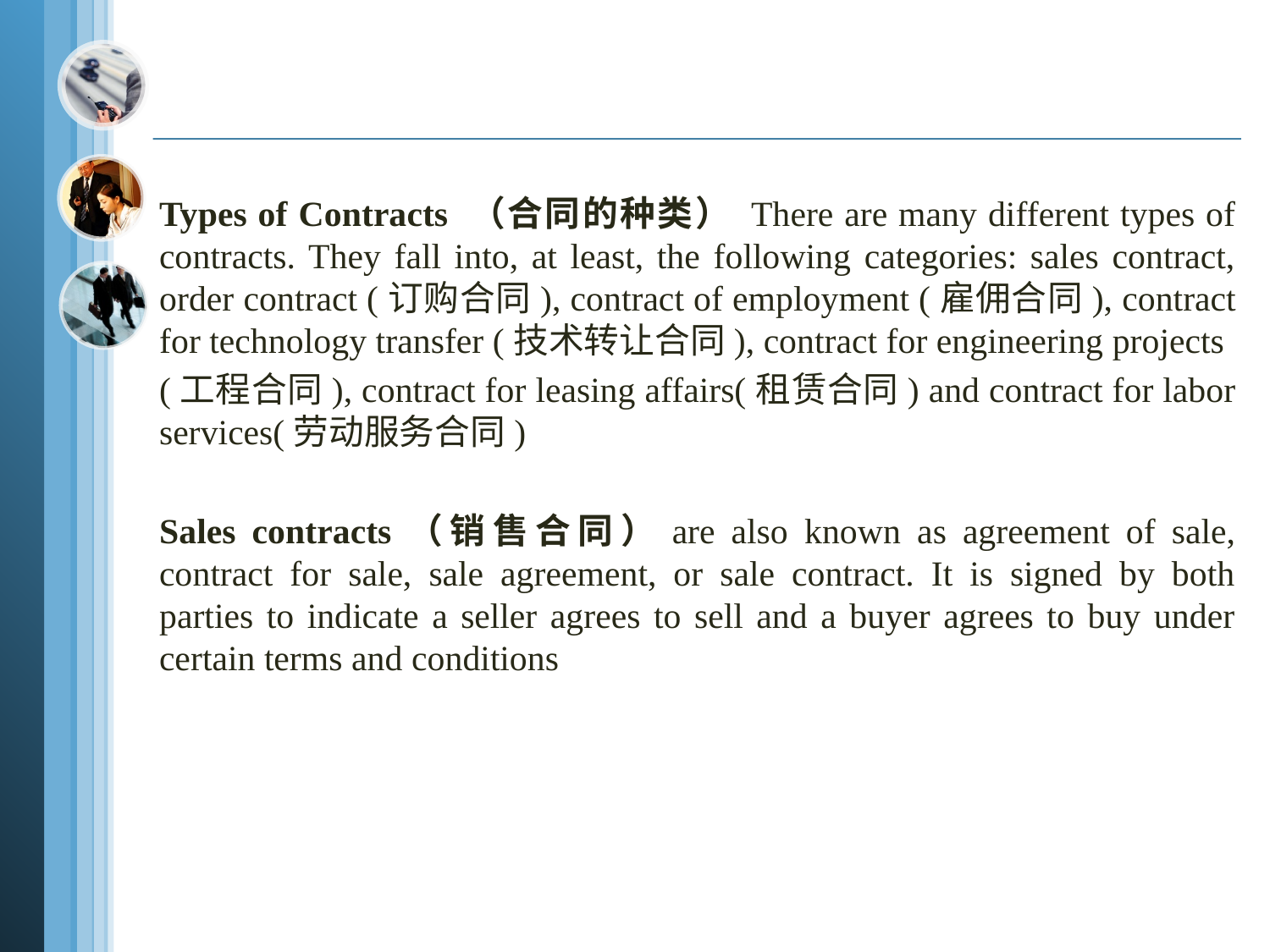

#
Types of Contracts （合同的种类） There are many different types of contracts. They fall into, at least, the following categories: sales contract, order contract (订购合同), contract of employment (雇佣合同), contract for technology transfer (技术转让合同), contract for engineering projects
(工程合同), contract for leasing affairs(租赁合同) and contract for labor services(劳动服务合同)

Sales contracts（销售合同）are also known as agreement of sale, contract for sale, sale agreement, or sale contract. It is signed by both parties to indicate a seller agrees to sell and a buyer agrees to buy under certain terms and conditions